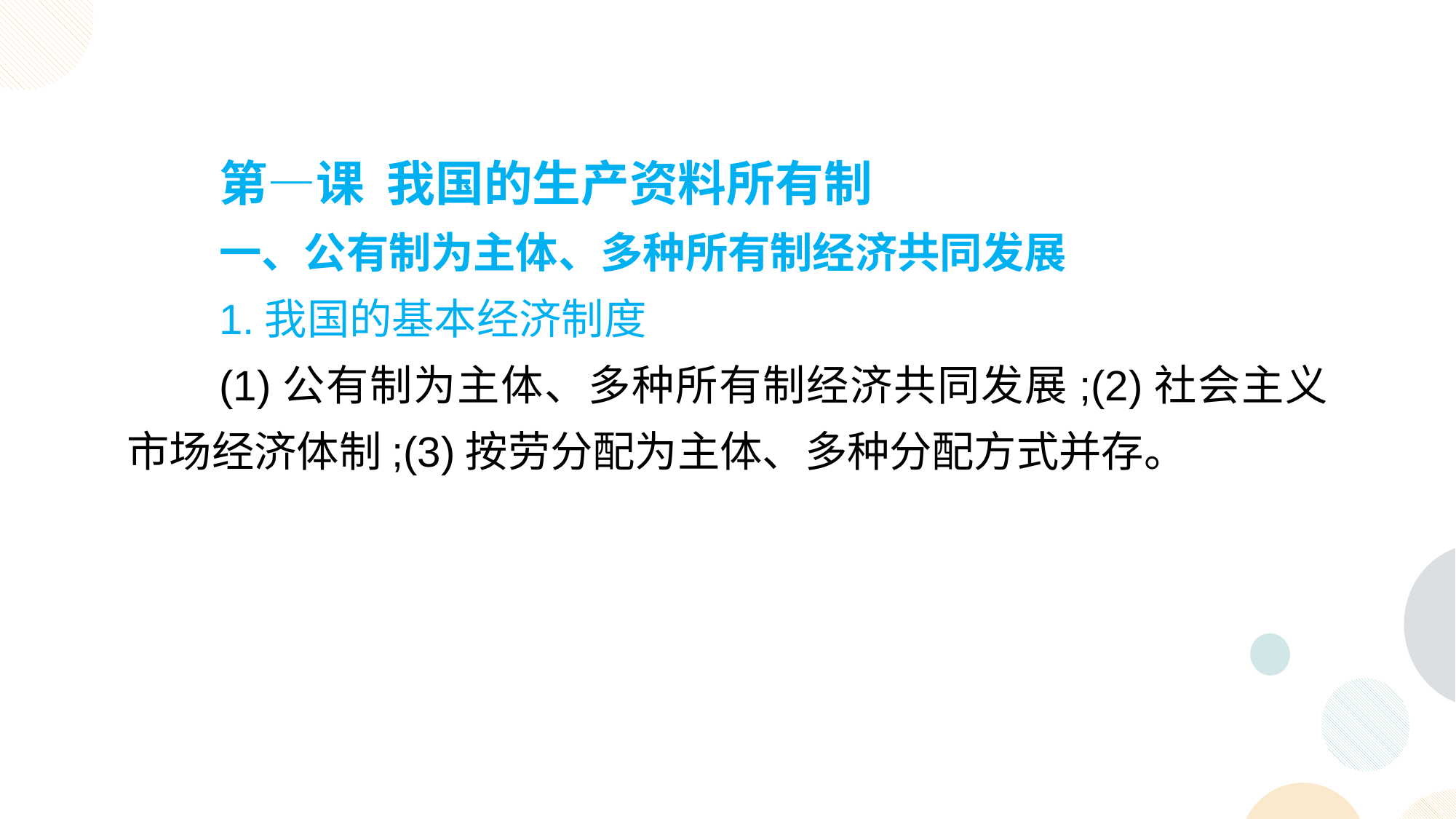

第—课  我国的生产资料所有制
一、公有制为主体、多种所有制经济共同发展
1.我国的基本经济制度
(1)公有制为主体、多种所有制经济共同发展;(2)社会主义市场经济体制;(3)按劳分配为主体、多种分配方式并存。